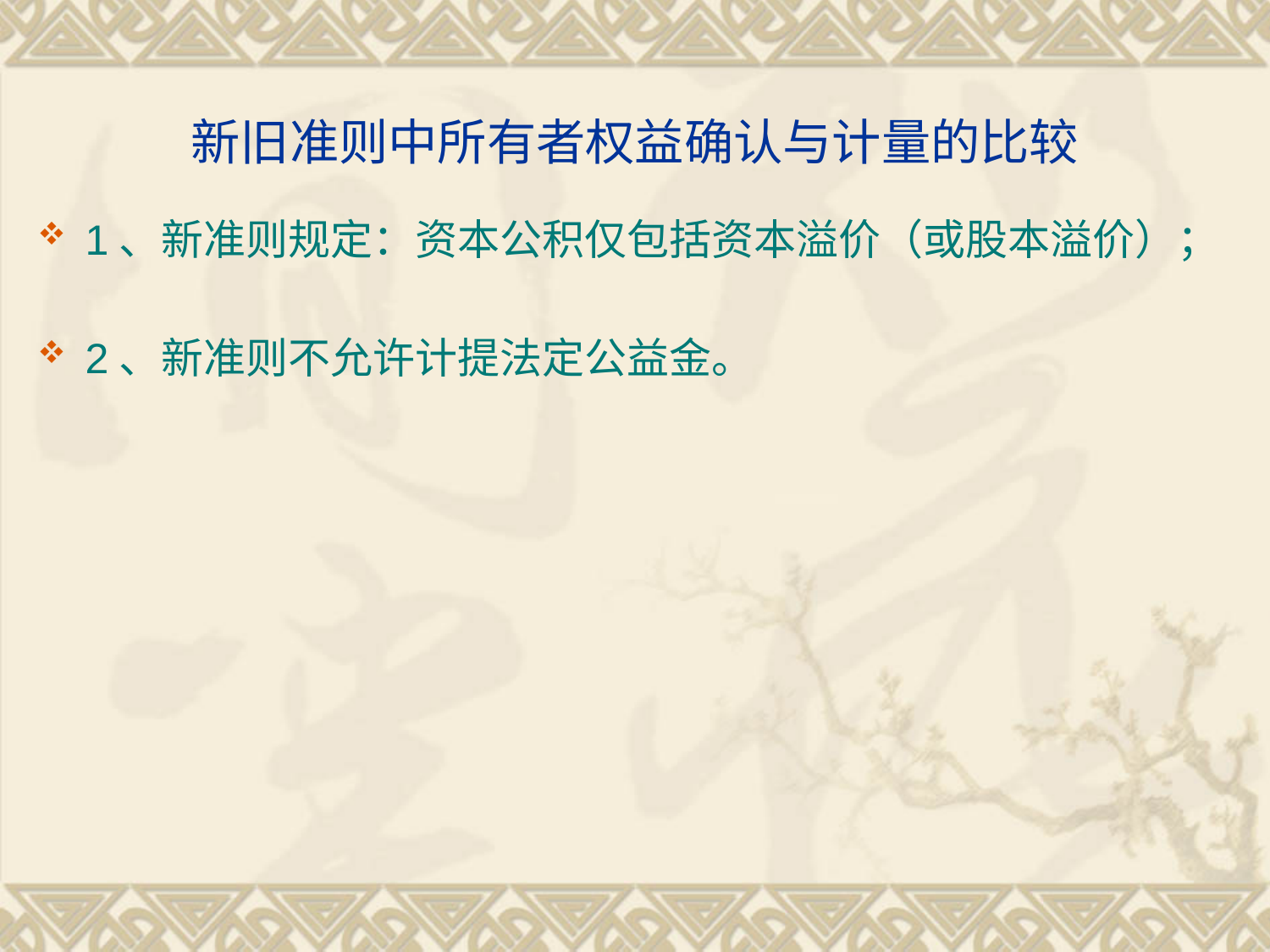

# 新旧准则中所有者权益确认与计量的比较
1、新准则规定：资本公积仅包括资本溢价（或股本溢价）；

2、新准则不允许计提法定公益金。